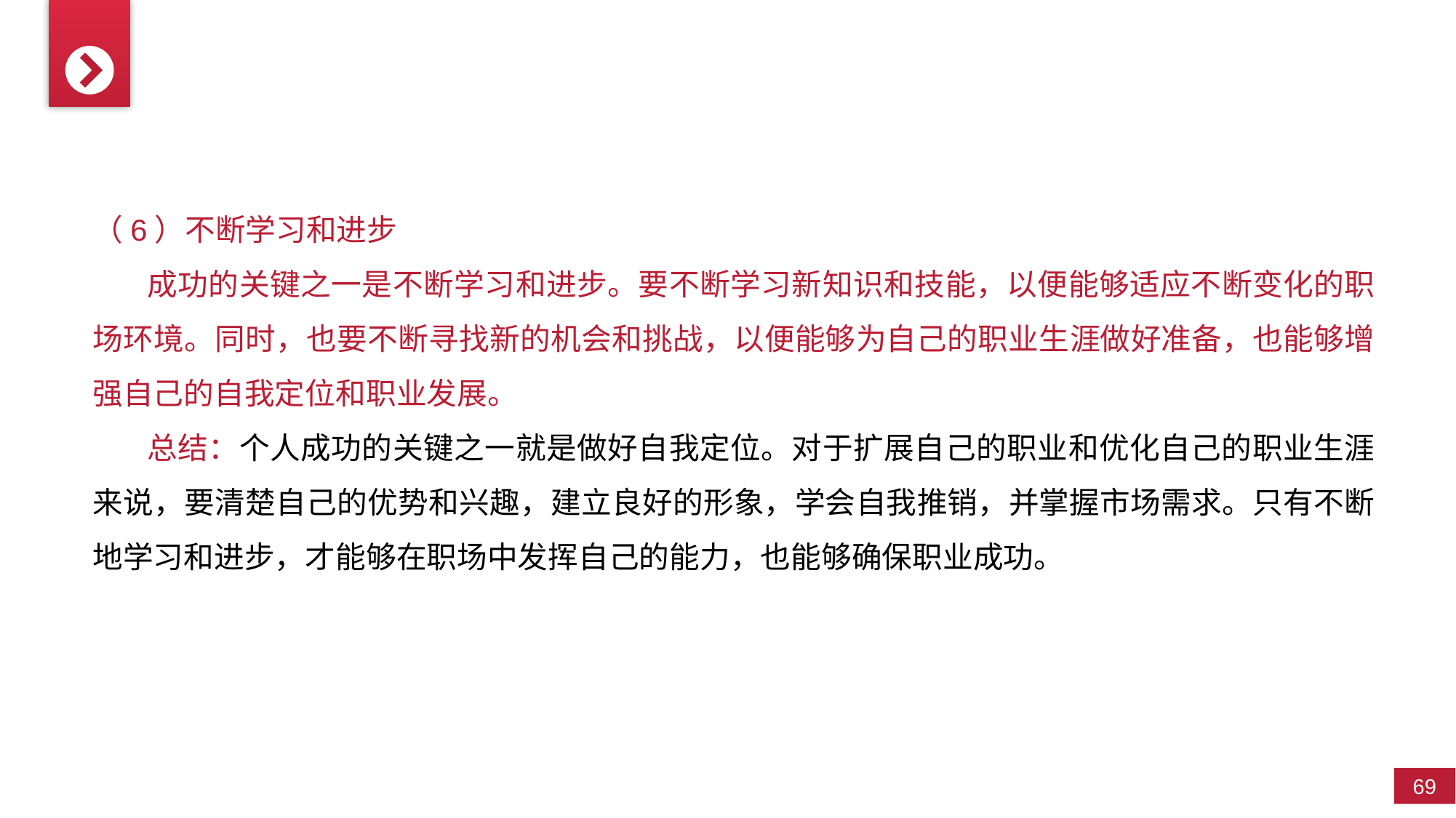

（6）不断学习和进步成功的关键之一是不断学习和进步。要不断学习新知识和技能，以便能够适应不断变化的职场环境。同时，也要不断寻找新的机会和挑战，以便能够为自己的职业生涯做好准备，也能够增强自己的自我定位和职业发展。
总结：个人成功的关键之一就是做好自我定位。对于扩展自己的职业和优化自己的职业生涯来说，要清楚自己的优势和兴趣，建立良好的形象，学会自我推销，并掌握市场需求。只有不断地学习和进步，才能够在职场中发挥自己的能力，也能够确保职业成功。